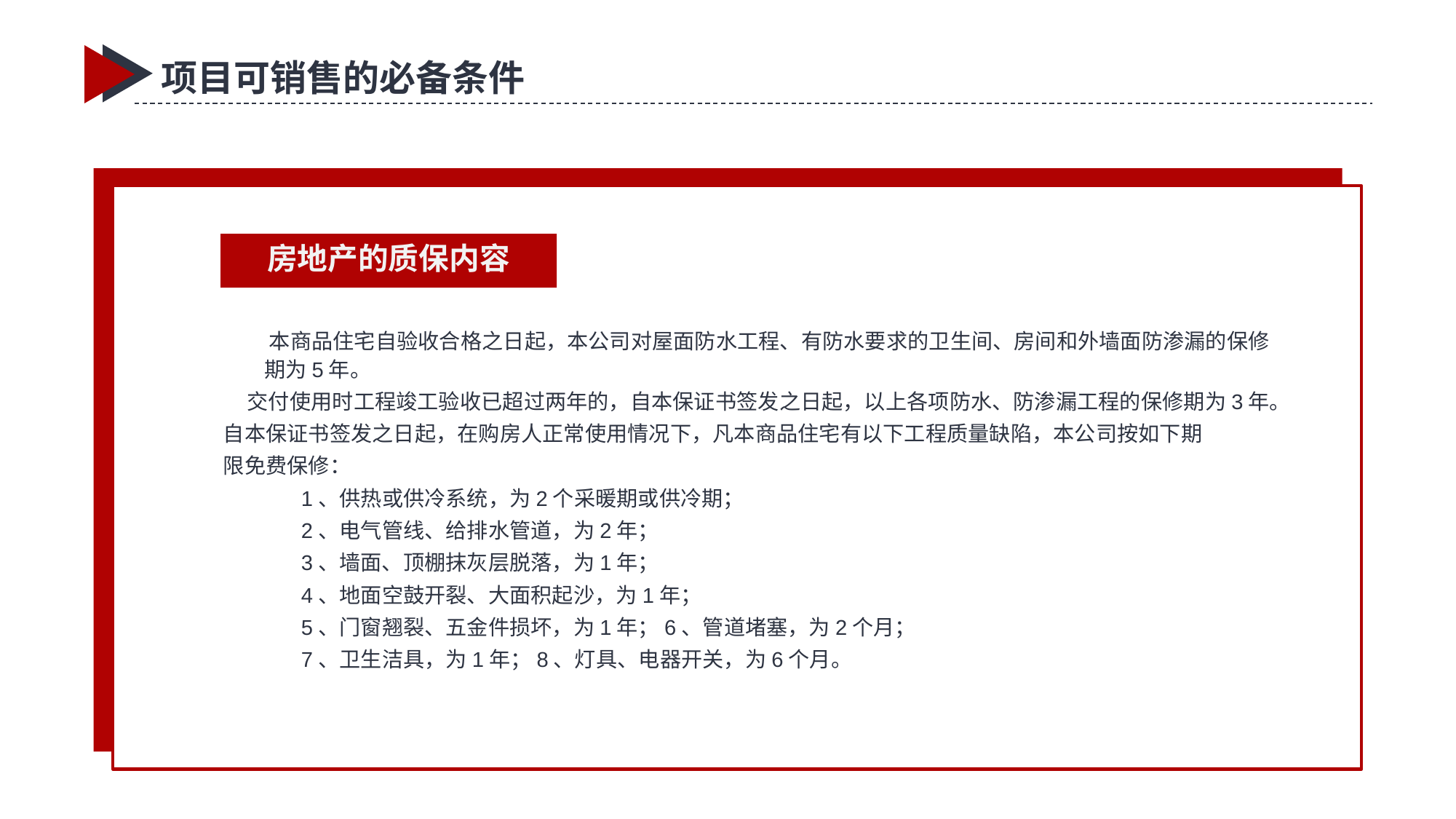

项目可销售的必备条件

# 房地产的质保内容
           本商品住宅自验收合格之日起，本公司对屋面防水工程、有防水要求的卫生间、房间和外墙面防渗漏的保修期为5年。
    交付使用时工程竣工验收已超过两年的，自本保证书签发之日起，以上各项防水、防渗漏工程的保修期为3年。
自本保证书签发之日起，在购房人正常使用情况下，凡本商品住宅有以下工程质量缺陷，本公司按如下期
限免费保修：
             1、供热或供冷系统，为2个采暖期或供冷期；
             2、电气管线、给排水管道，为2年；
             3、墙面、顶棚抹灰层脱落，为1年；
             4、地面空鼓开裂、大面积起沙，为1年；
             5、门窗翘裂、五金件损坏，为1年；6、管道堵塞，为2个月；
             7、卫生洁具，为1年；8、灯具、电器开关，为6个月。